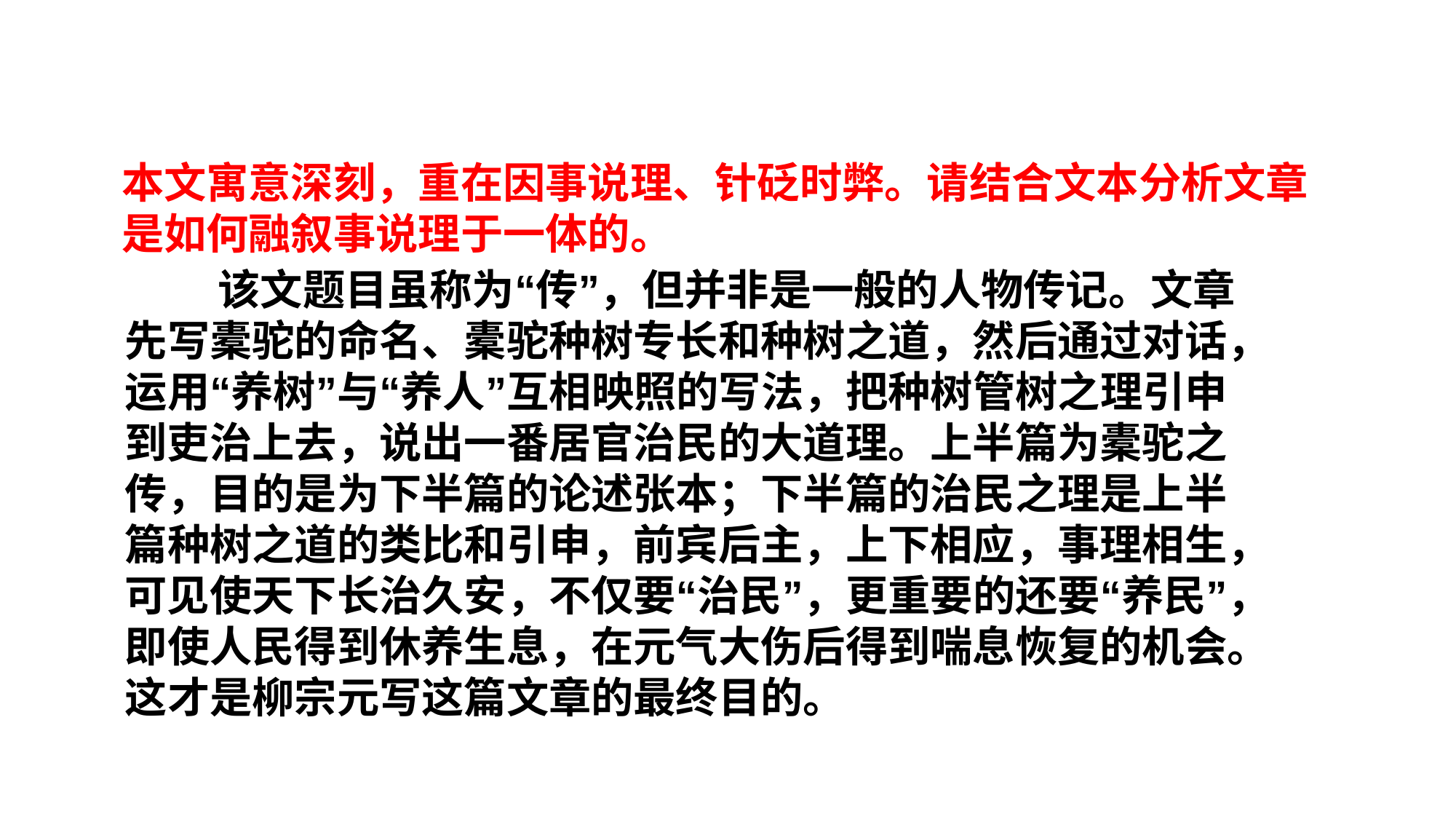

本文寓意深刻，重在因事说理、针砭时弊。请结合文本分析文章是如何融叙事说理于一体的。
       该文题目虽称为“传”，但并非是一般的人物传记。文章先写橐驼的命名、橐驼种树专长和种树之道，然后通过对话，运用“养树”与“养人”互相映照的写法，把种树管树之理引申到吏治上去，说出一番居官治民的大道理。上半篇为橐驼之传，目的是为下半篇的论述张本；下半篇的治民之理是上半篇种树之道的类比和引申，前宾后主，上下相应，事理相生，可见使天下长治久安，不仅要“治民”，更重要的还要“养民”，即使人民得到休养生息，在元气大伤后得到喘息恢复的机会。这才是柳宗元写这篇文章的最终目的。